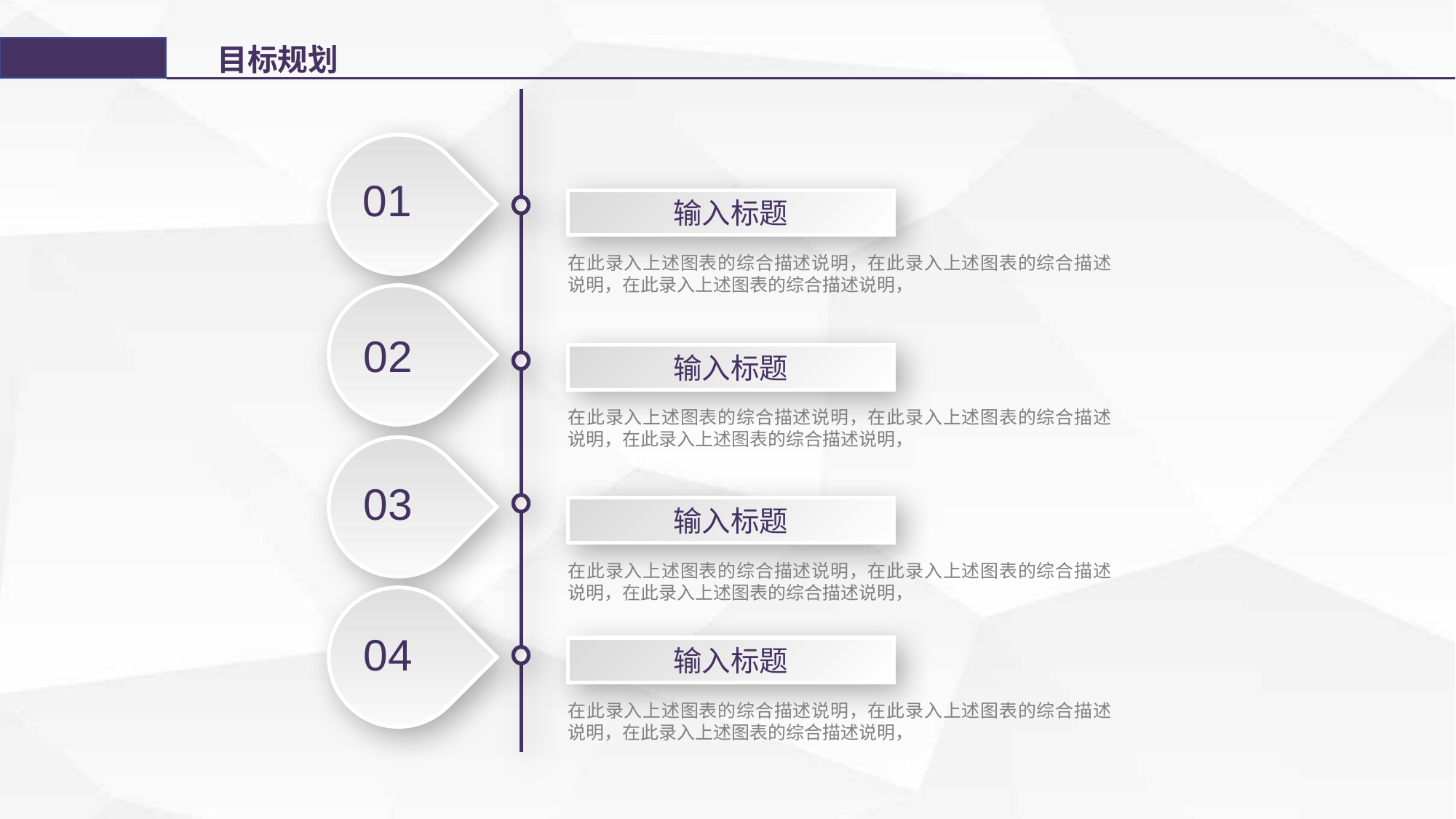

目标规划

01

02

03

04
输入标题
在此录入上述图表的综合描述说明，在此录入上述图表的综合描述说明，在此录入上述图表的综合描述说明，
输入标题
在此录入上述图表的综合描述说明，在此录入上述图表的综合描述说明，在此录入上述图表的综合描述说明，
输入标题
在此录入上述图表的综合描述说明，在此录入上述图表的综合描述说明，在此录入上述图表的综合描述说明，
输入标题
在此录入上述图表的综合描述说明，在此录入上述图表的综合描述说明，在此录入上述图表的综合描述说明，
延迟符号